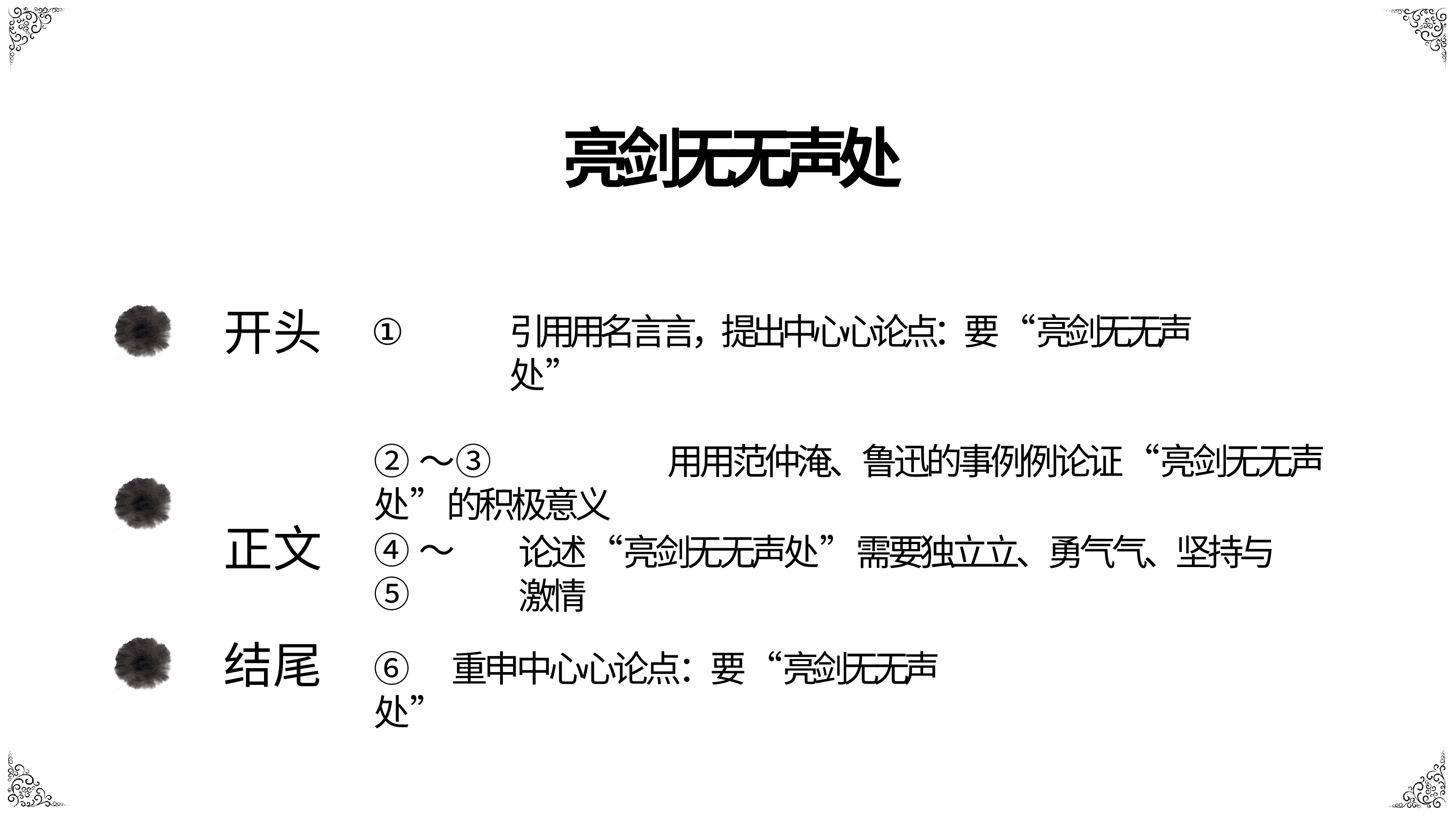

# 亮剑⽆无声处

①
引⽤用名⾔言，提出中⼼心论点：要“亮剑⽆无声处”
开头
②～③	⽤用范仲淹、鲁迅的事例例论证“亮剑⽆无声处”的积极意义
正文

④～⑤
论述“亮剑⽆无声处”需要独⽴立、勇⽓气、坚持与激情

结尾
⑥	重申中⼼心论点：要“亮剑⽆无声处”